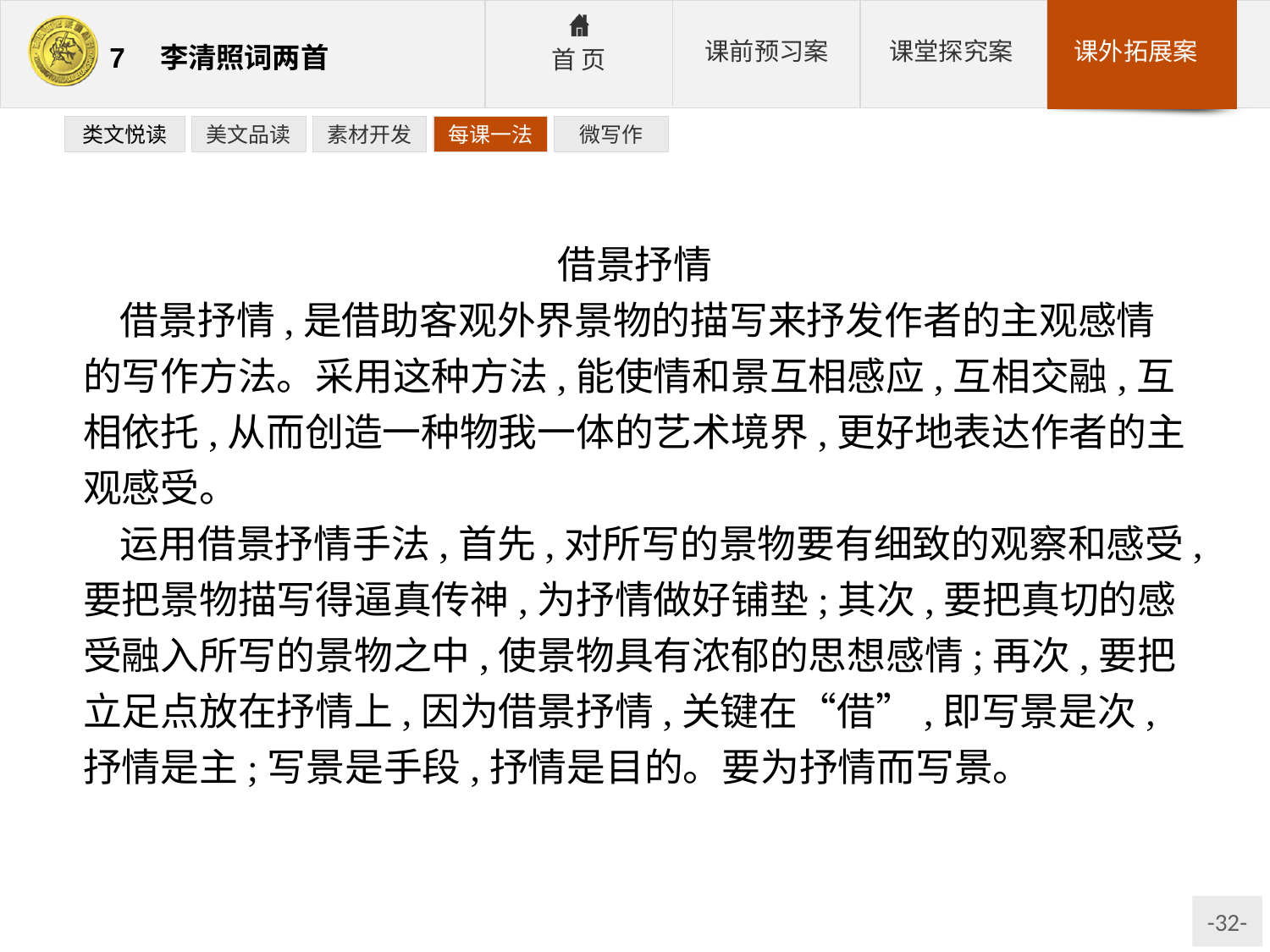

类文悦读
美文品读
素材开发
每课一法
微写作
借景抒情
借景抒情,是借助客观外界景物的描写来抒发作者的主观感情的写作方法。采用这种方法,能使情和景互相感应,互相交融,互相依托,从而创造一种物我一体的艺术境界,更好地表达作者的主观感受。
运用借景抒情手法,首先,对所写的景物要有细致的观察和感受,要把景物描写得逼真传神,为抒情做好铺垫;其次,要把真切的感受融入所写的景物之中,使景物具有浓郁的思想感情;再次,要把立足点放在抒情上,因为借景抒情,关键在“借”,即写景是次,抒情是主;写景是手段,抒情是目的。要为抒情而写景。